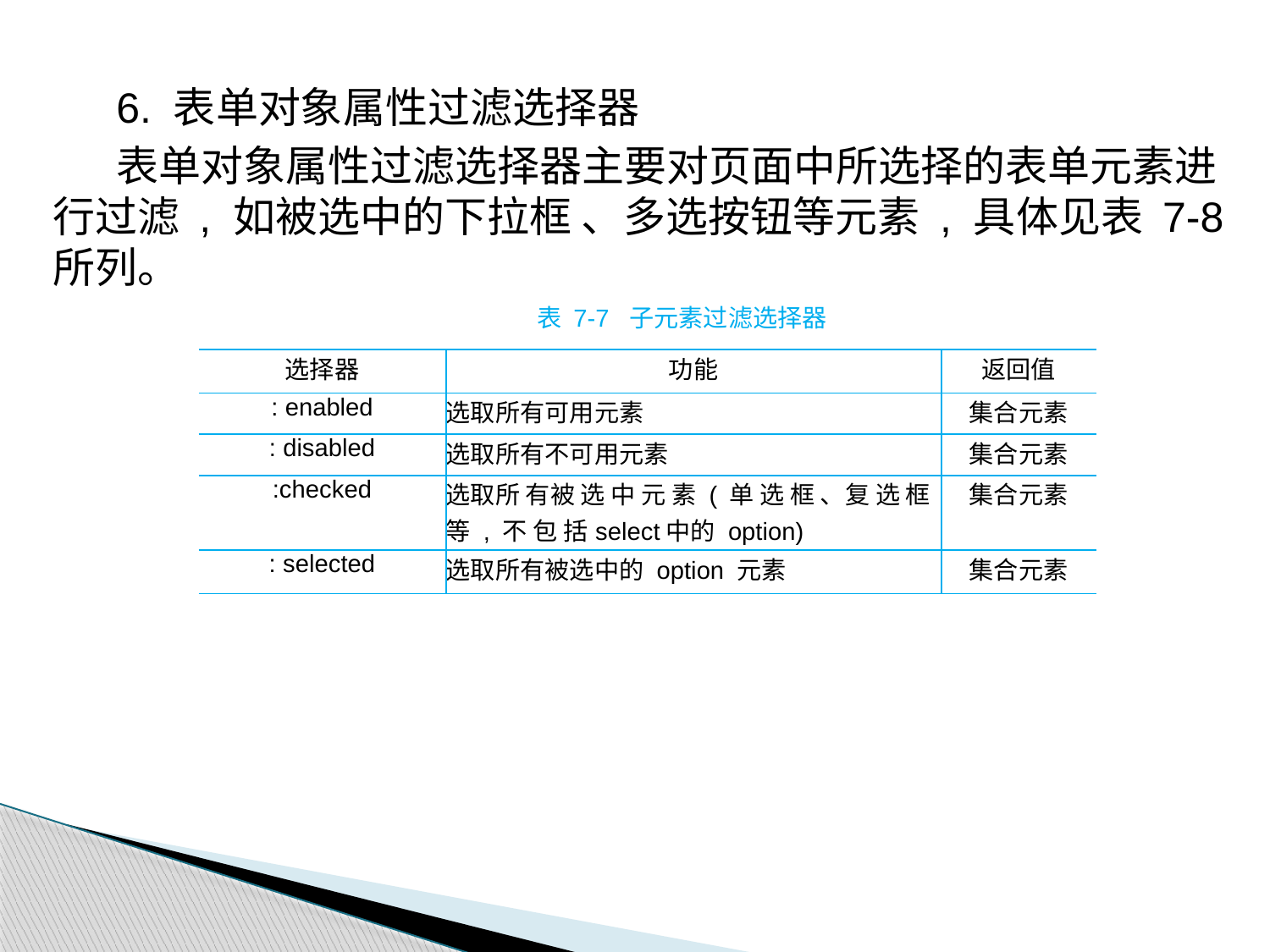

6. 表单对象属性过滤选择器
表单对象属性过滤选择器主要对页面中所选择的表单元素进行过滤 , 如被选中的下拉框 、多选按钮等元素 , 具体见表 7-8 所列。
表 7-7  子元素过滤选择器
| 选择器 | 功能 | 返回值 |
| --- | --- | --- |
| : enabled | 选取所有可用元素 | 集合元素 |
| : disabled | 选取所有不可用元素 | 集合元素 |
| :checked | 选取所 有被 选 中 元 素 ( 单 选 框 、复 选 框 等 , 不 包 括select中的 option) | 集合元素 |
| : selected | 选取所有被选中的 option 元素 | 集合元素 |